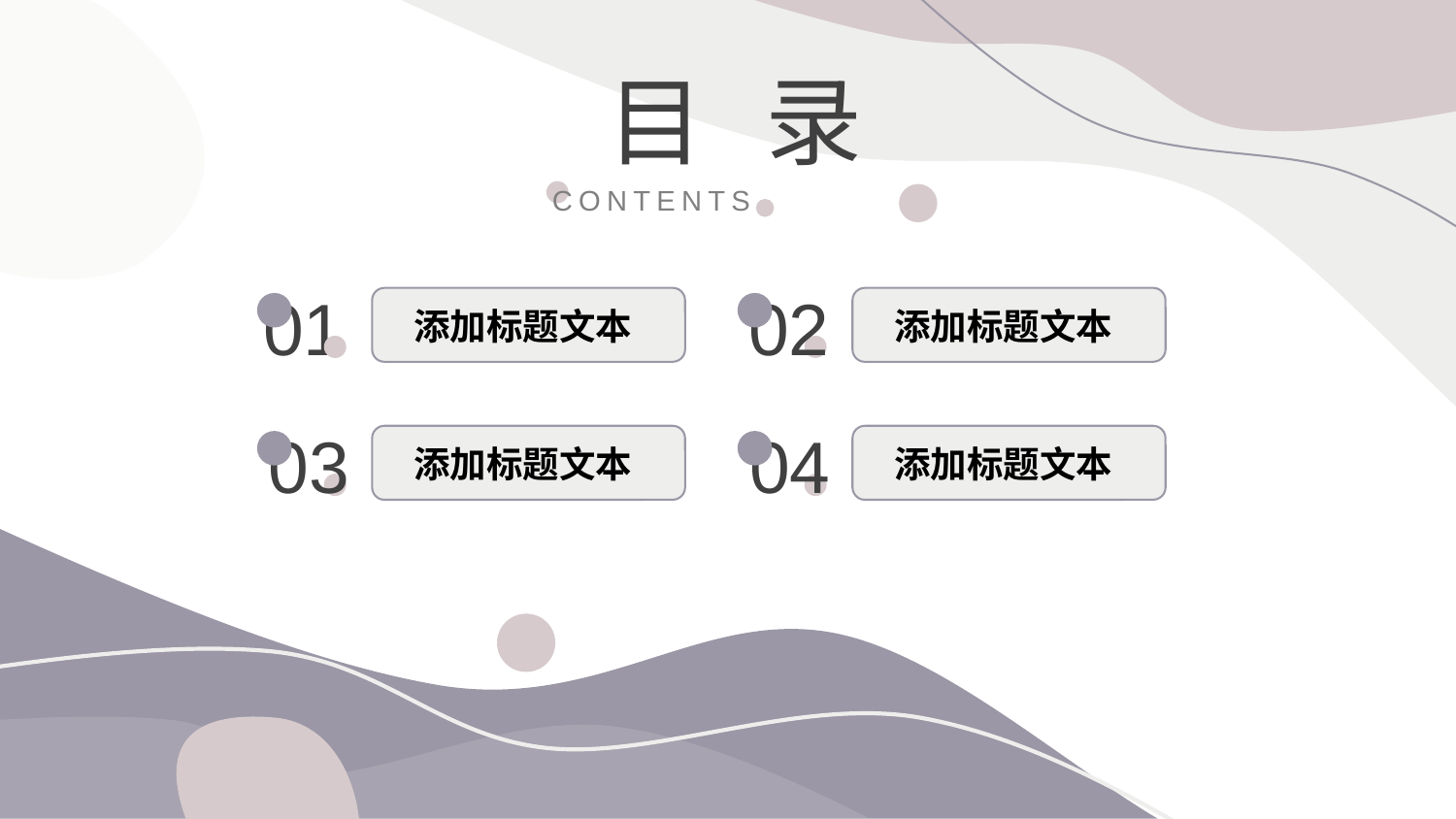

目  录
CONTENTS

01
02

添加标题文本
添加标题文本

03
04

添加标题文本
添加标题文本